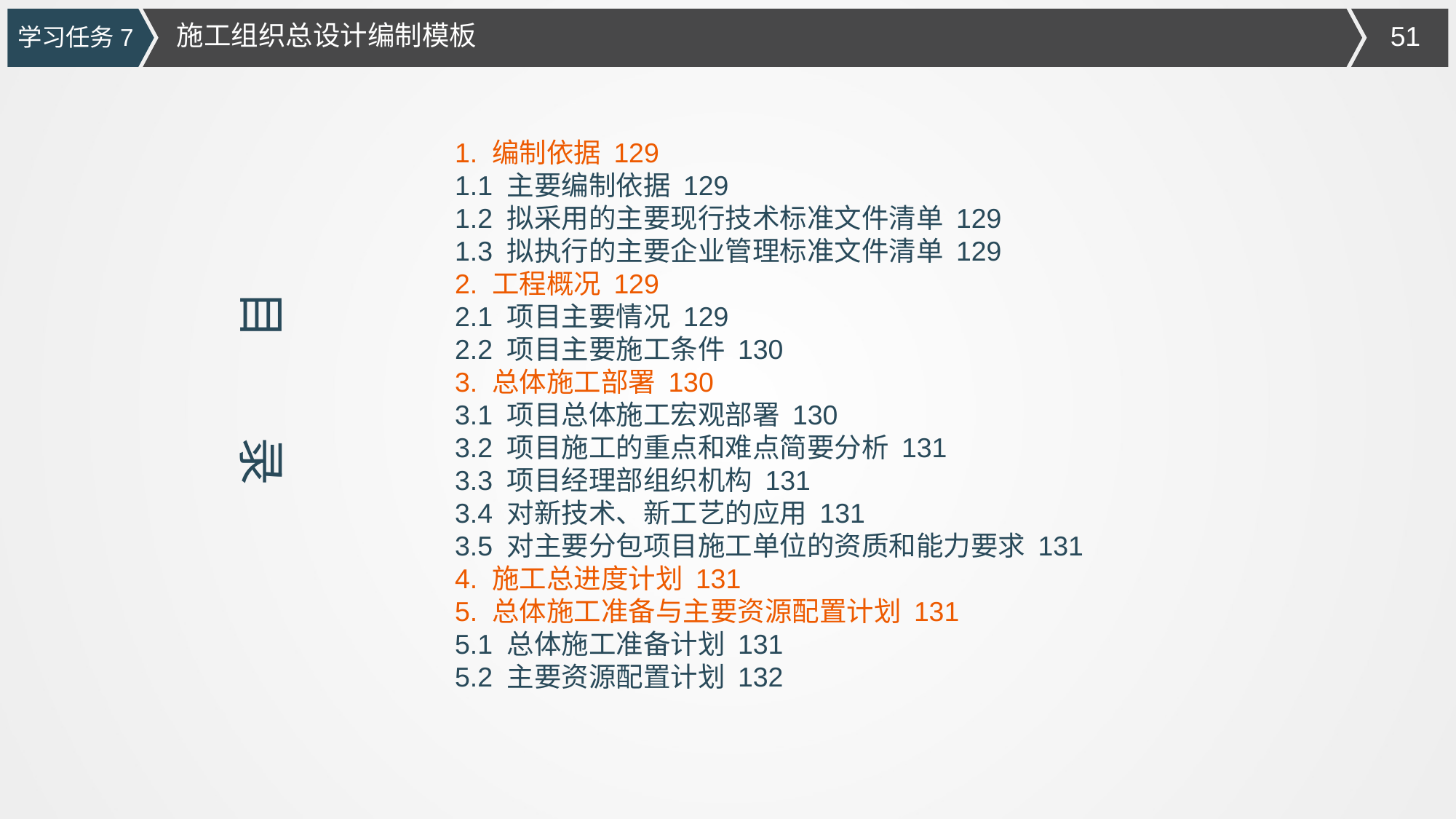

施工组织总设计编制模板
学习任务7
1. 编制依据 129
1.1 主要编制依据 129
1.2 拟采用的主要现行技术标准文件清单 129
1.3 拟执行的主要企业管理标准文件清单 129
2. 工程概况 129
2.1 项目主要情况 129
2.2 项目主要施工条件 130
3. 总体施工部署 130
3.1 项目总体施工宏观部署 130
3.2 项目施工的重点和难点简要分析 131
3.3 项目经理部组织机构 131
3.4 对新技术、新工艺的应用 131
3.5 对主要分包项目施工单位的资质和能力要求 131
4. 施工总进度计划 131
5. 总体施工准备与主要资源配置计划 131
5.1 总体施工准备计划 131
5.2 主要资源配置计划 132

目　　录